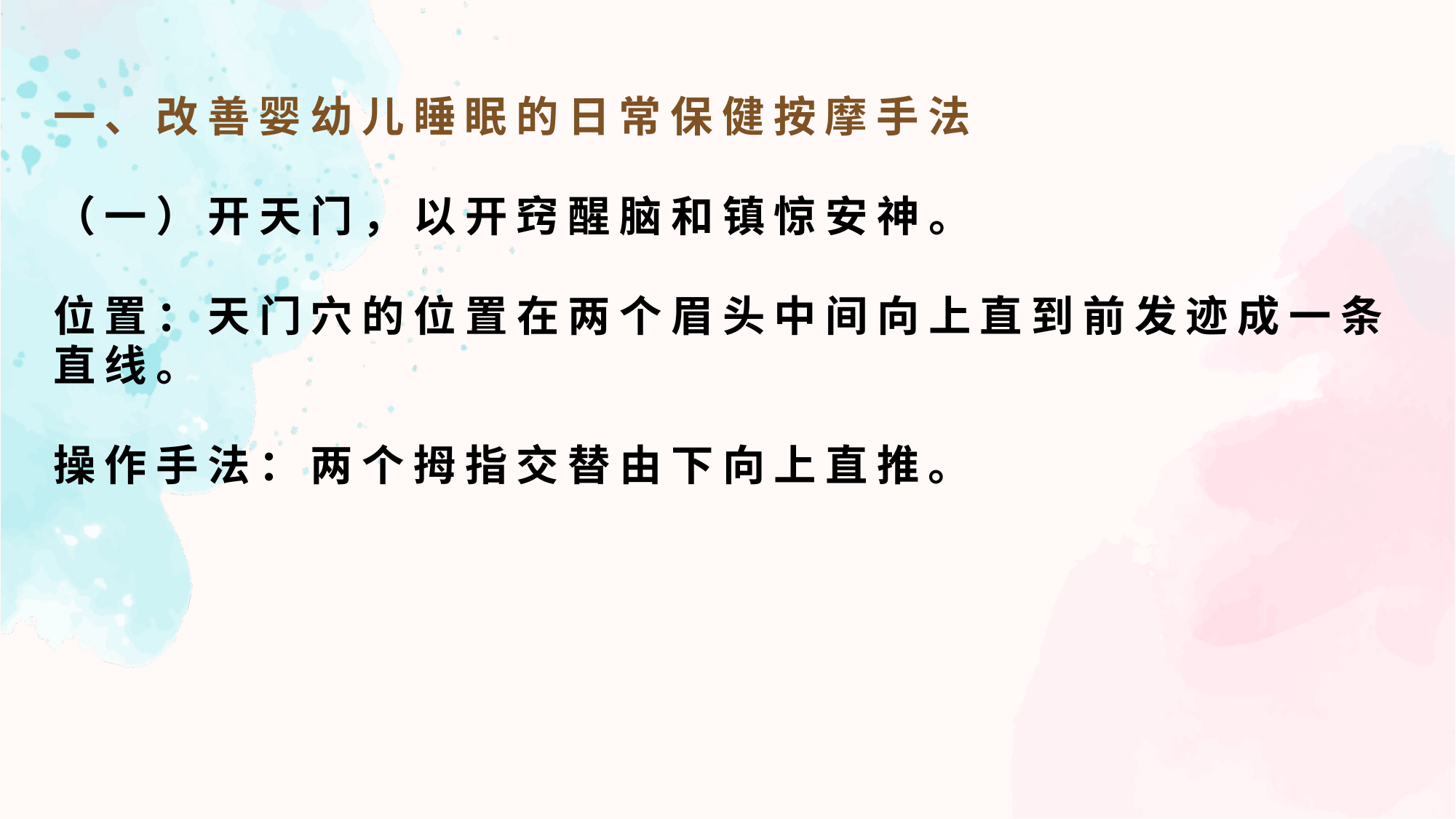

一、改善婴幼儿睡眠的日常保健按摩手法

（一）开天门，以开窍醒脑和镇惊安神。

位置：天门穴的位置在两个眉头中间向上直到前发迹成一条直线。

操作手法：两个拇指交替由下向上直推。